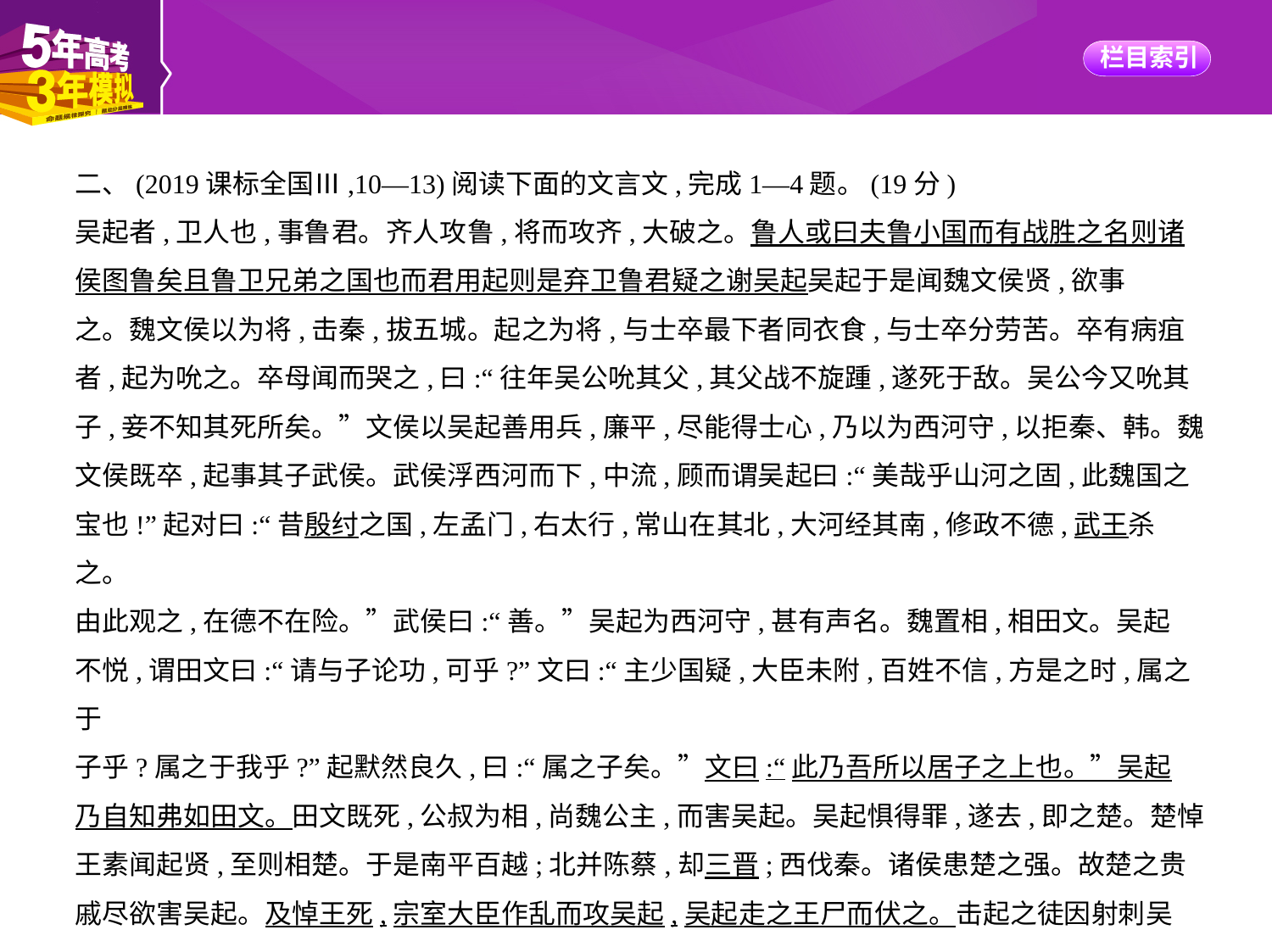

二、(2019课标全国Ⅲ,10—13)阅读下面的文言文,完成1—4题。(19分)
吴起者,卫人也,事鲁君。齐人攻鲁,将而攻齐,大破之。鲁人或曰夫鲁小国而有战胜之名则诸
侯图鲁矣且鲁卫兄弟之国也而君用起则是弃卫鲁君疑之谢吴起吴起于是闻魏文侯贤,欲事
之。魏文侯以为将,击秦,拔五城。起之为将,与士卒最下者同衣食,与士卒分劳苦。卒有病疽
者,起为吮之。卒母闻而哭之,曰:“往年吴公吮其父,其父战不旋踵,遂死于敌。吴公今又吮其
子,妾不知其死所矣。”文侯以吴起善用兵,廉平,尽能得士心,乃以为西河守,以拒秦、韩。魏
文侯既卒,起事其子武侯。武侯浮西河而下,中流,顾而谓吴起曰:“美哉乎山河之固,此魏国之
宝也!”起对曰:“昔殷纣之国,左孟门,右太行,常山在其北,大河经其南,修政不德,武王杀之。
由此观之,在德不在险。”武侯曰:“善。”吴起为西河守,甚有声名。魏置相,相田文。吴起
不悦,谓田文曰:“请与子论功,可乎?”文曰:“主少国疑,大臣未附,百姓不信,方是之时,属之于
子乎?属之于我乎?”起默然良久,曰:“属之子矣。”文曰:“此乃吾所以居子之上也。”吴起
乃自知弗如田文。田文既死,公叔为相,尚魏公主,而害吴起。吴起惧得罪,遂去,即之楚。楚悼
王素闻起贤,至则相楚。于是南平百越;北并陈蔡,却三晋;西伐秦。诸侯患楚之强。故楚之贵
戚尽欲害吴起。及悼王死,宗室大臣作乱而攻吴起,吴起走之王尸而伏之。击起之徒因射刺吴